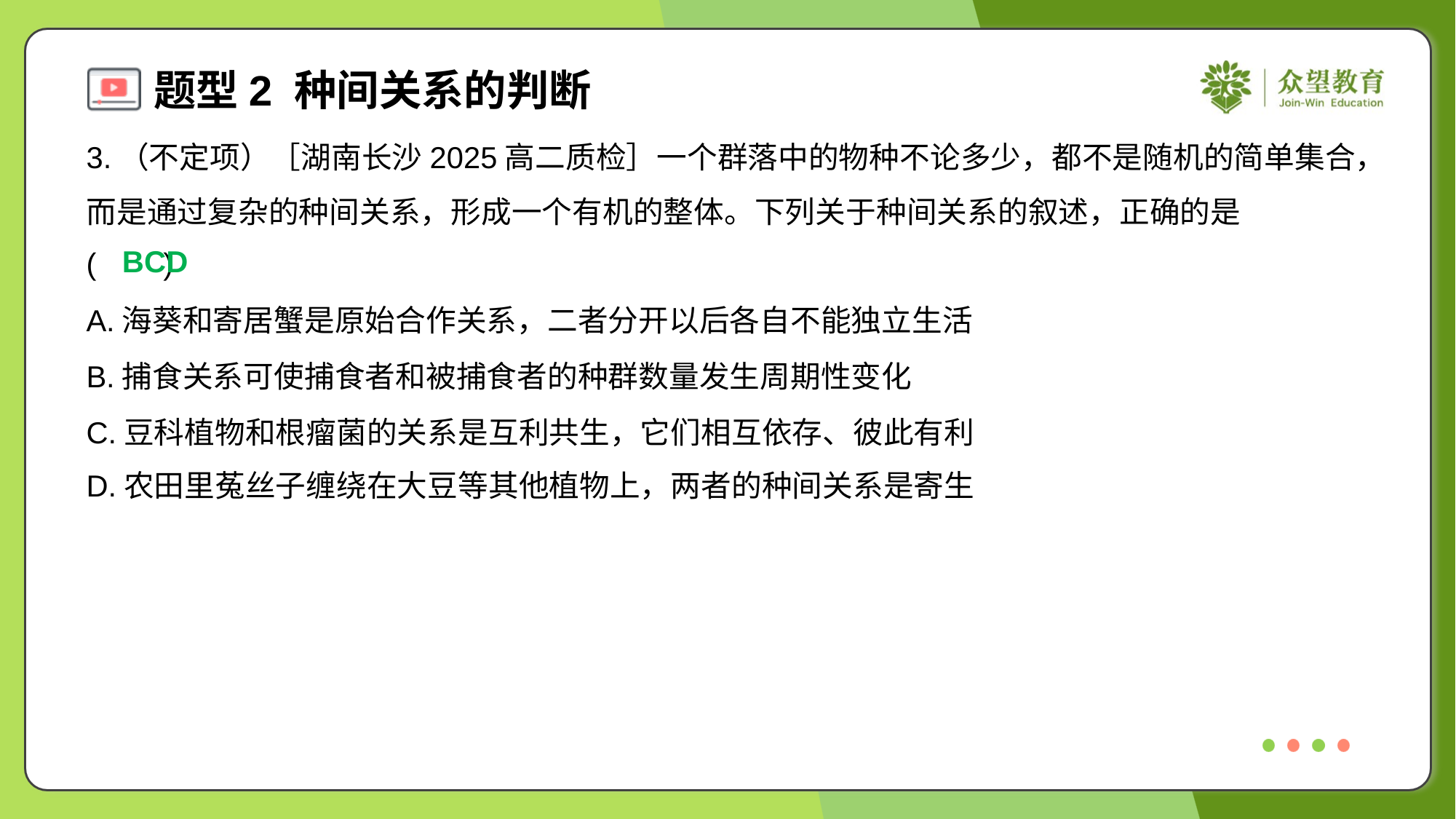

3.（不定项）［湖南长沙2025高二质检］一个群落中的物种不论多少，都不是随机的简单集合，
而是通过复杂的种间关系，形成一个有机的整体。下列关于种间关系的叙述，正确的是
(        )
BCD
A.海葵和寄居蟹是原始合作关系，二者分开以后各自不能独立生活
B.捕食关系可使捕食者和被捕食者的种群数量发生周期性变化
C.豆科植物和根瘤菌的关系是互利共生，它们相互依存、彼此有利
D.农田里菟丝子缠绕在大豆等其他植物上，两者的种间关系是寄生